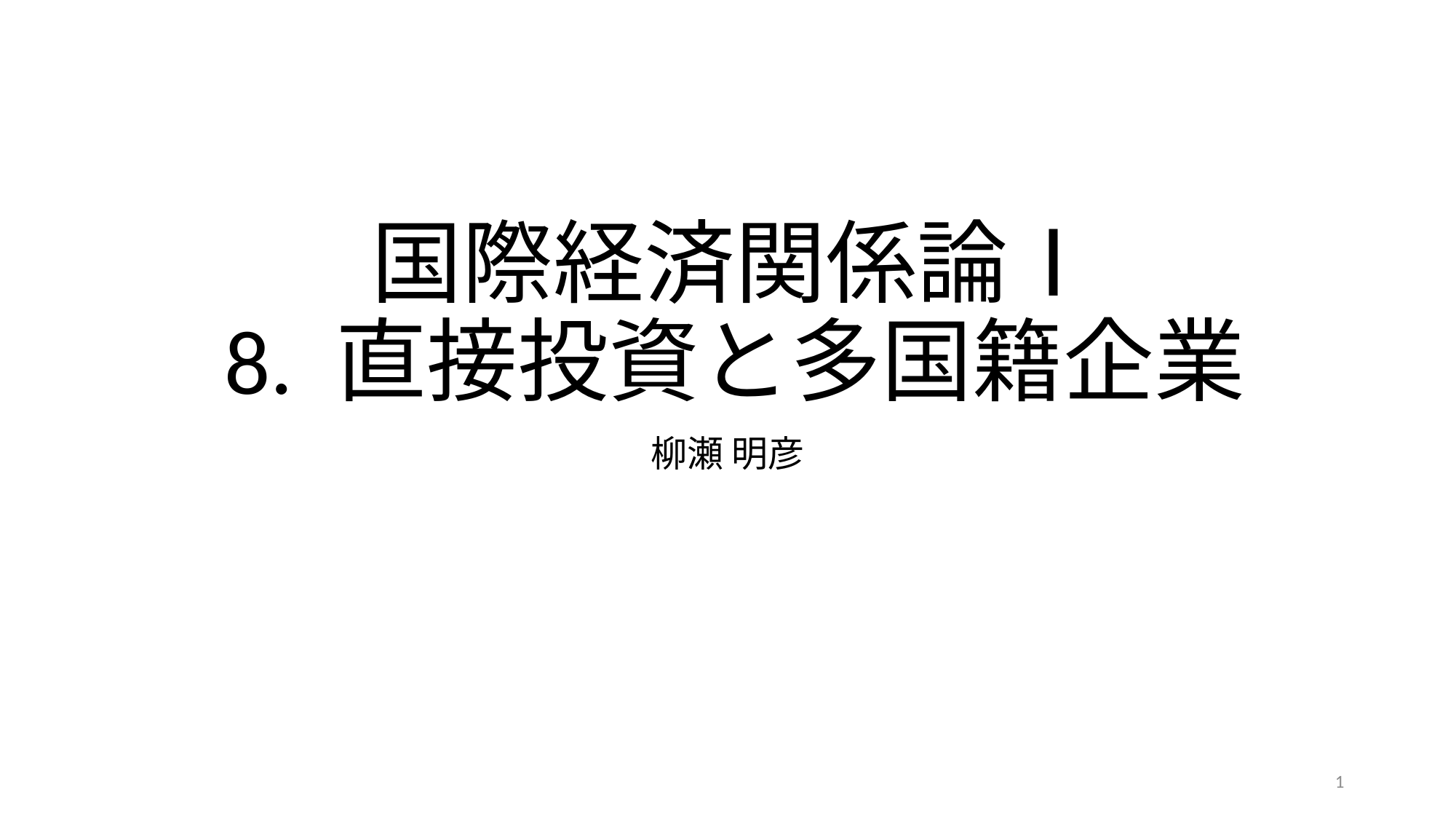

# 国際経済関係論Ⅰ 8. 直接投資と多国籍企業
柳瀬 明彦
1